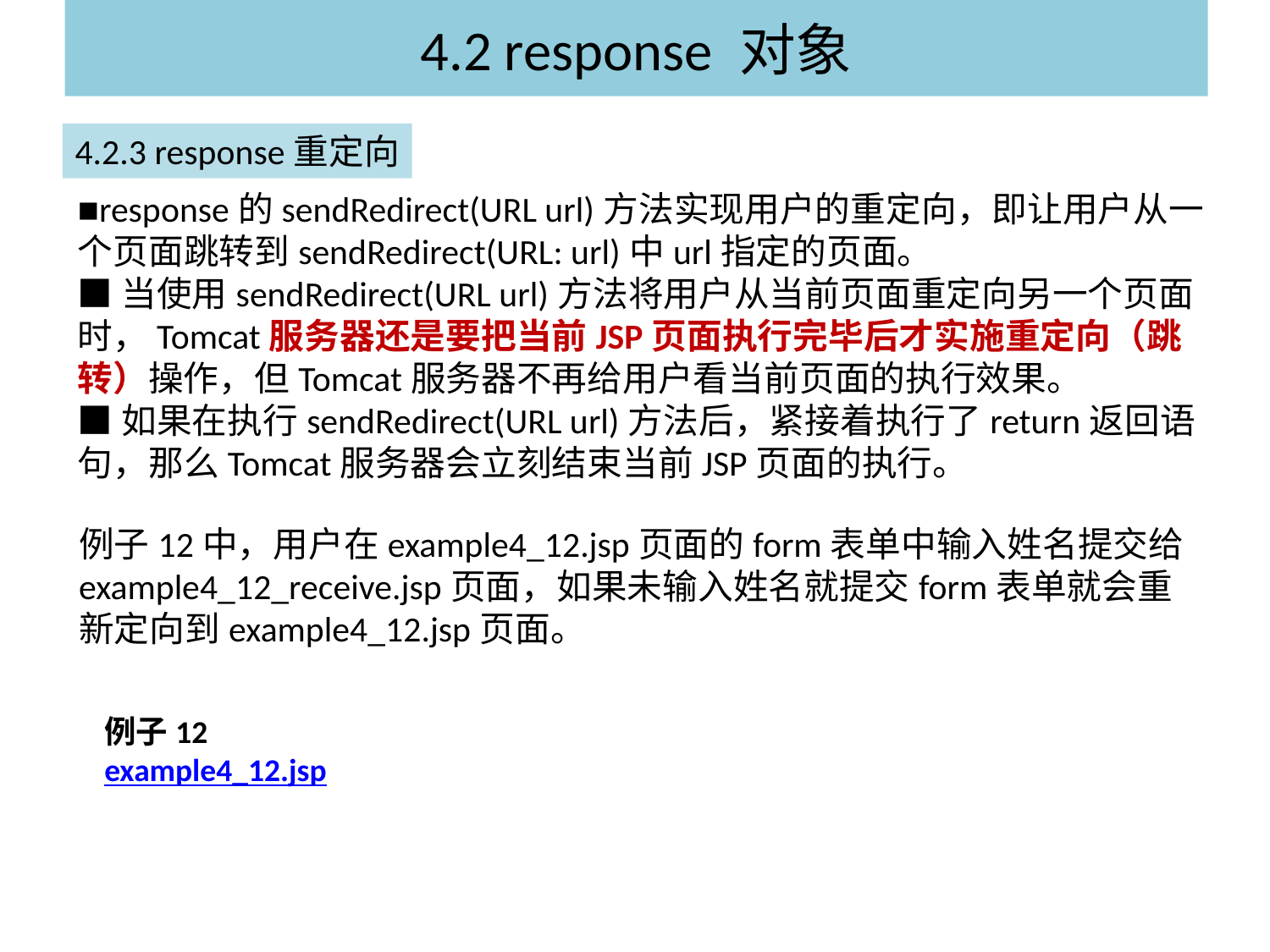

# 4.2 response 对象
4.2.3 response重定向
■response的sendRedirect(URL url)方法实现用户的重定向，即让用户从一个页面跳转到sendRedirect(URL: url)中url指定的页面。
■当使用sendRedirect(URL url)方法将用户从当前页面重定向另一个页面时，Tomcat服务器还是要把当前JSP页面执行完毕后才实施重定向（跳转）操作，但Tomcat服务器不再给用户看当前页面的执行效果。
■如果在执行sendRedirect(URL url)方法后，紧接着执行了return返回语句，那么Tomcat服务器会立刻结束当前JSP页面的执行。
例子12中，用户在example4_12.jsp页面的form表单中输入姓名提交给example4_12_receive.jsp页面，如果未输入姓名就提交form表单就会重新定向到example4_12.jsp页面。
例子12
example4_12.jsp